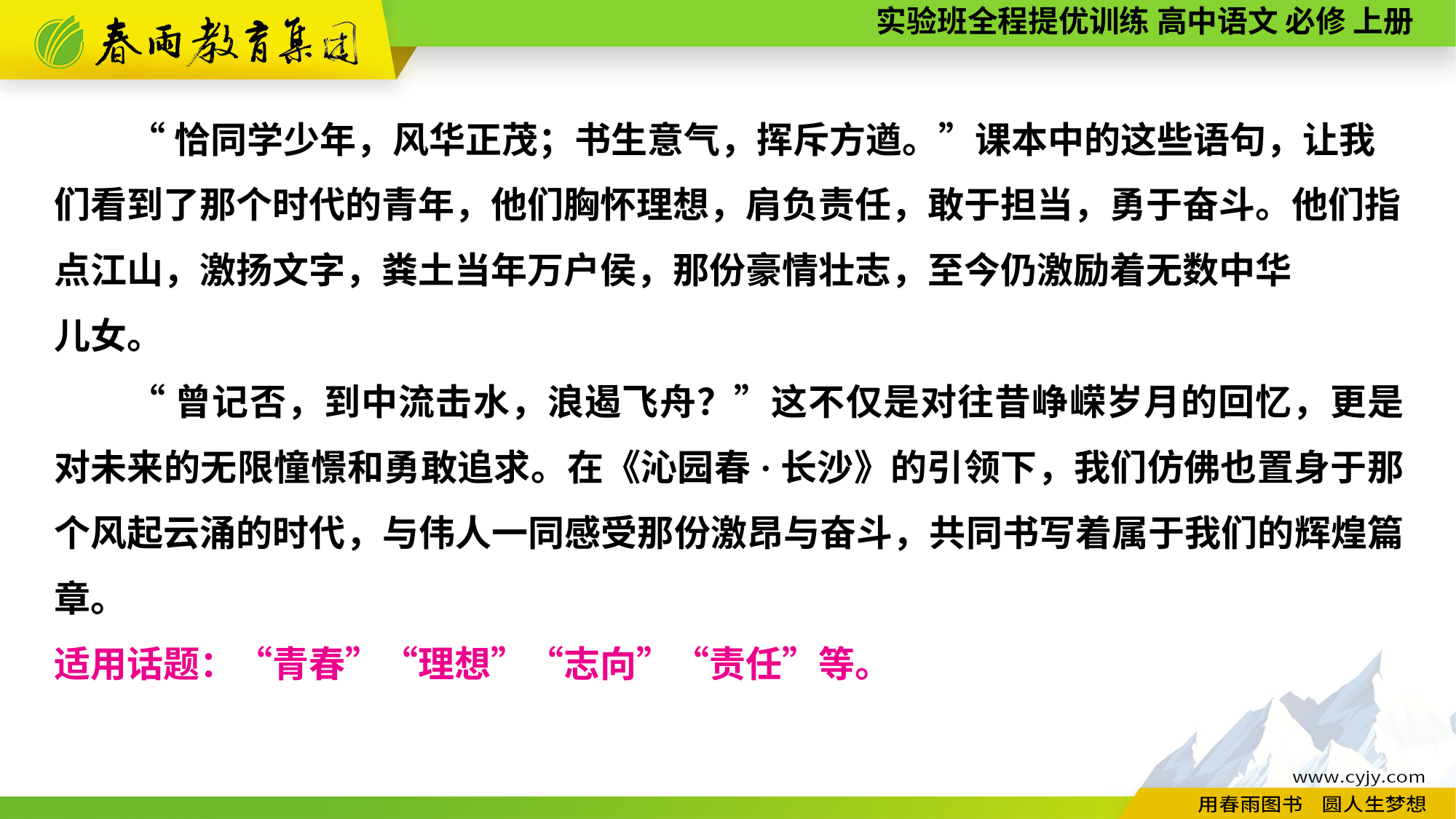

“恰同学少年，风华正茂；书生意气，挥斥方遒。”课本中的这些语句，让我们看到了那个时代的青年，他们胸怀理想，肩负责任，敢于担当，勇于奋斗。他们指点江山，激扬文字，粪土当年万户侯，那份豪情壮志，至今仍激励着无数中华
儿女。
“曾记否，到中流击水，浪遏飞舟？”这不仅是对往昔峥嵘岁月的回忆，更是对未来的无限憧憬和勇敢追求。在《沁园春·长沙》的引领下，我们仿佛也置身于那个风起云涌的时代，与伟人一同感受那份激昂与奋斗，共同书写着属于我们的辉煌篇章。
适用话题：“青春”“理想”“志向”“责任”等。